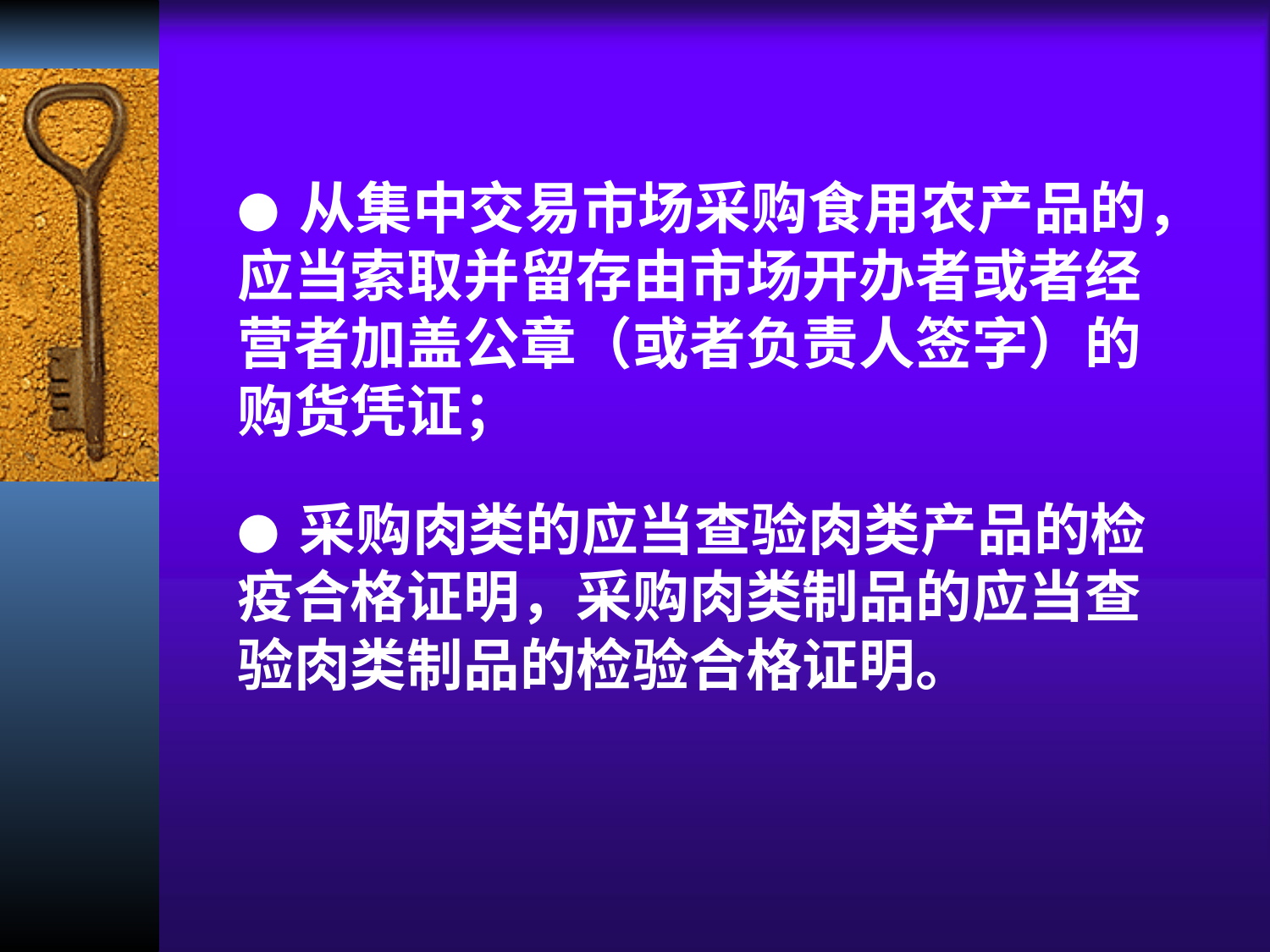

● 从集中交易市场采购食用农产品的，应当索取并留存由市场开办者或者经营者加盖公章（或者负责人签字）的购货凭证；

● 采购肉类的应当查验肉类产品的检疫合格证明，采购肉类制品的应当查验肉类制品的检验合格证明。